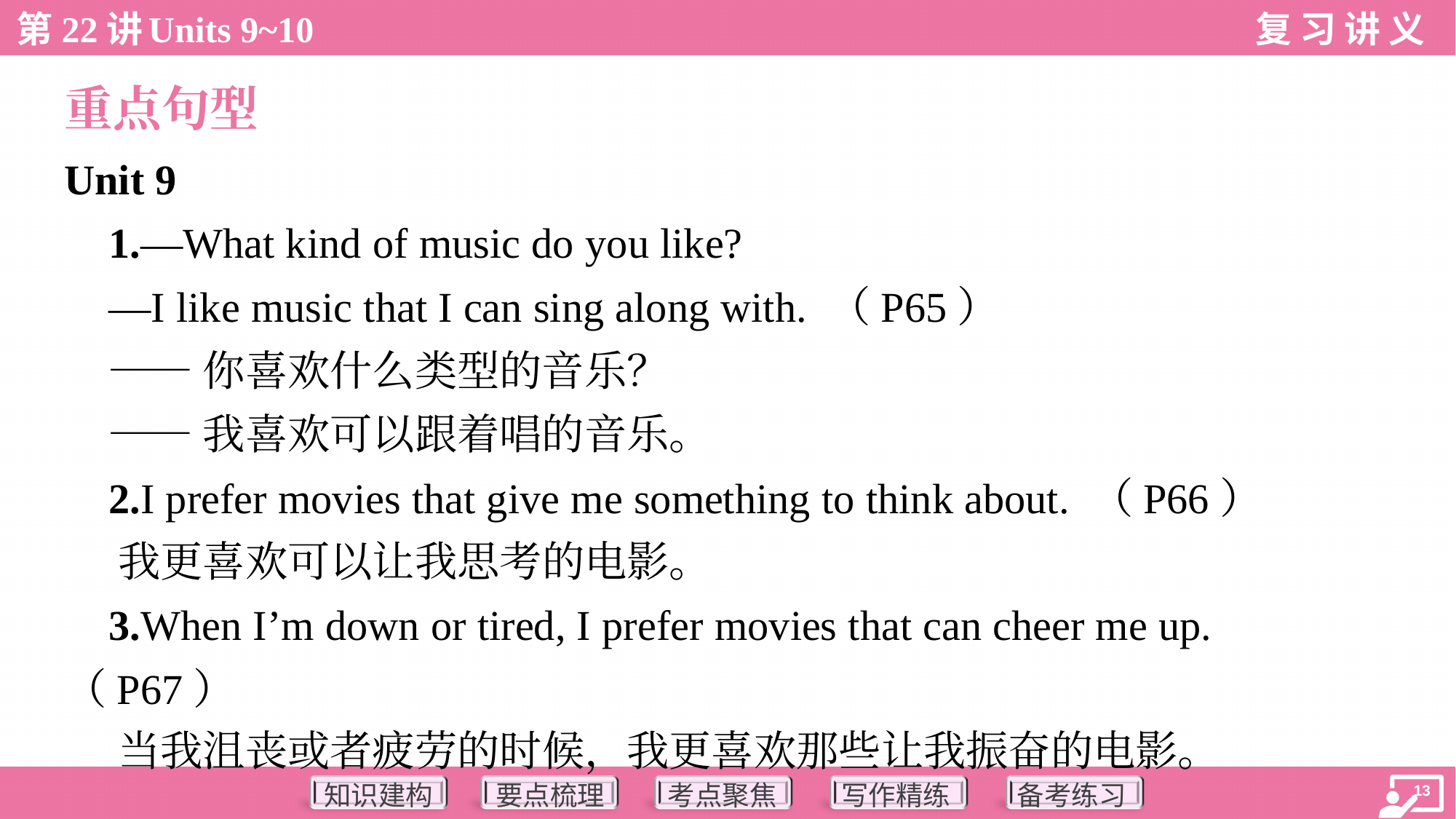

重点句型
Unit 9
    1.—What kind of music do you like?
    —I like music that I can sing along with. （P65）
    ——你喜欢什么类型的音乐？
    ——我喜欢可以跟着唱的音乐。
    2.I prefer movies that give me something to think about. （P66）
    我更喜欢可以让我思考的电影。
    3.When I’m down or tired, I prefer movies that can cheer me up.
（P67）
    当我沮丧或者疲劳的时候，我更喜欢那些让我振奋的电影。